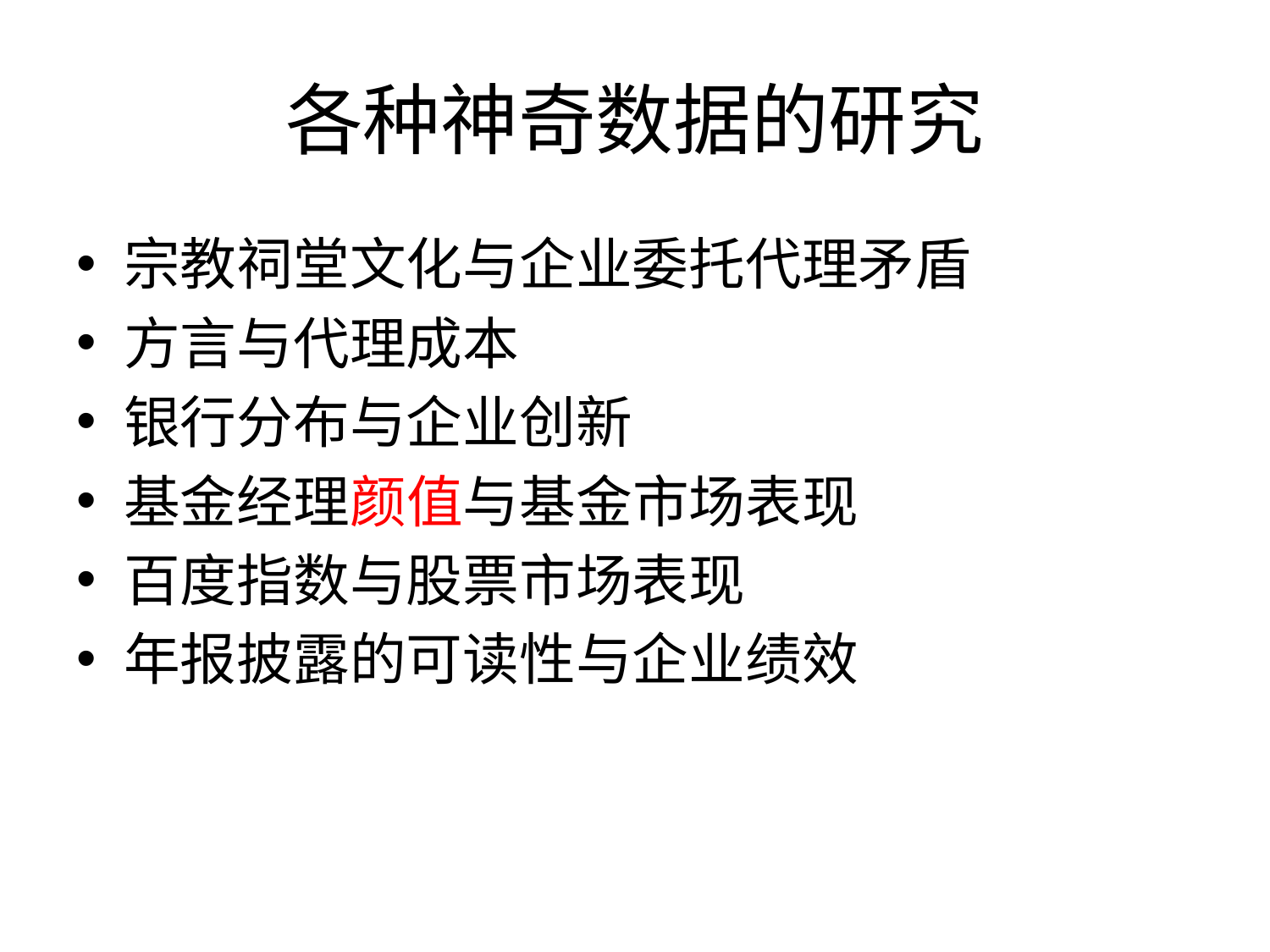

# 各种神奇数据的研究
宗教祠堂文化与企业委托代理矛盾
方言与代理成本
银行分布与企业创新
基金经理颜值与基金市场表现
百度指数与股票市场表现
年报披露的可读性与企业绩效